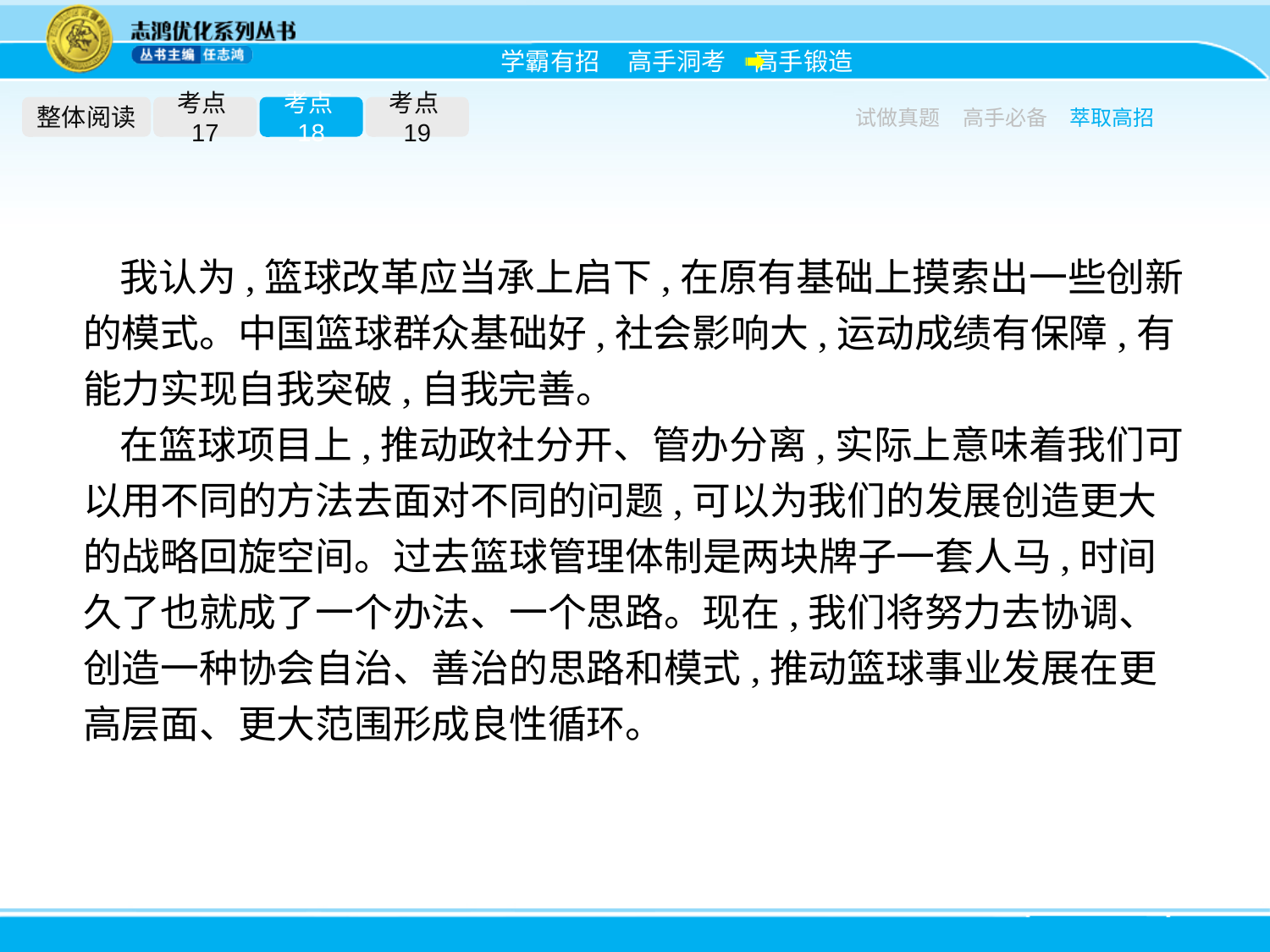

整体阅读
考点17
考点18
考点19
试做真题
高手必备
萃取高招
我认为,篮球改革应当承上启下,在原有基础上摸索出一些创新的模式。中国篮球群众基础好,社会影响大,运动成绩有保障,有能力实现自我突破,自我完善。
在篮球项目上,推动政社分开、管办分离,实际上意味着我们可以用不同的方法去面对不同的问题,可以为我们的发展创造更大的战略回旋空间。过去篮球管理体制是两块牌子一套人马,时间久了也就成了一个办法、一个思路。现在,我们将努力去协调、创造一种协会自治、善治的思路和模式,推动篮球事业发展在更高层面、更大范围形成良性循环。